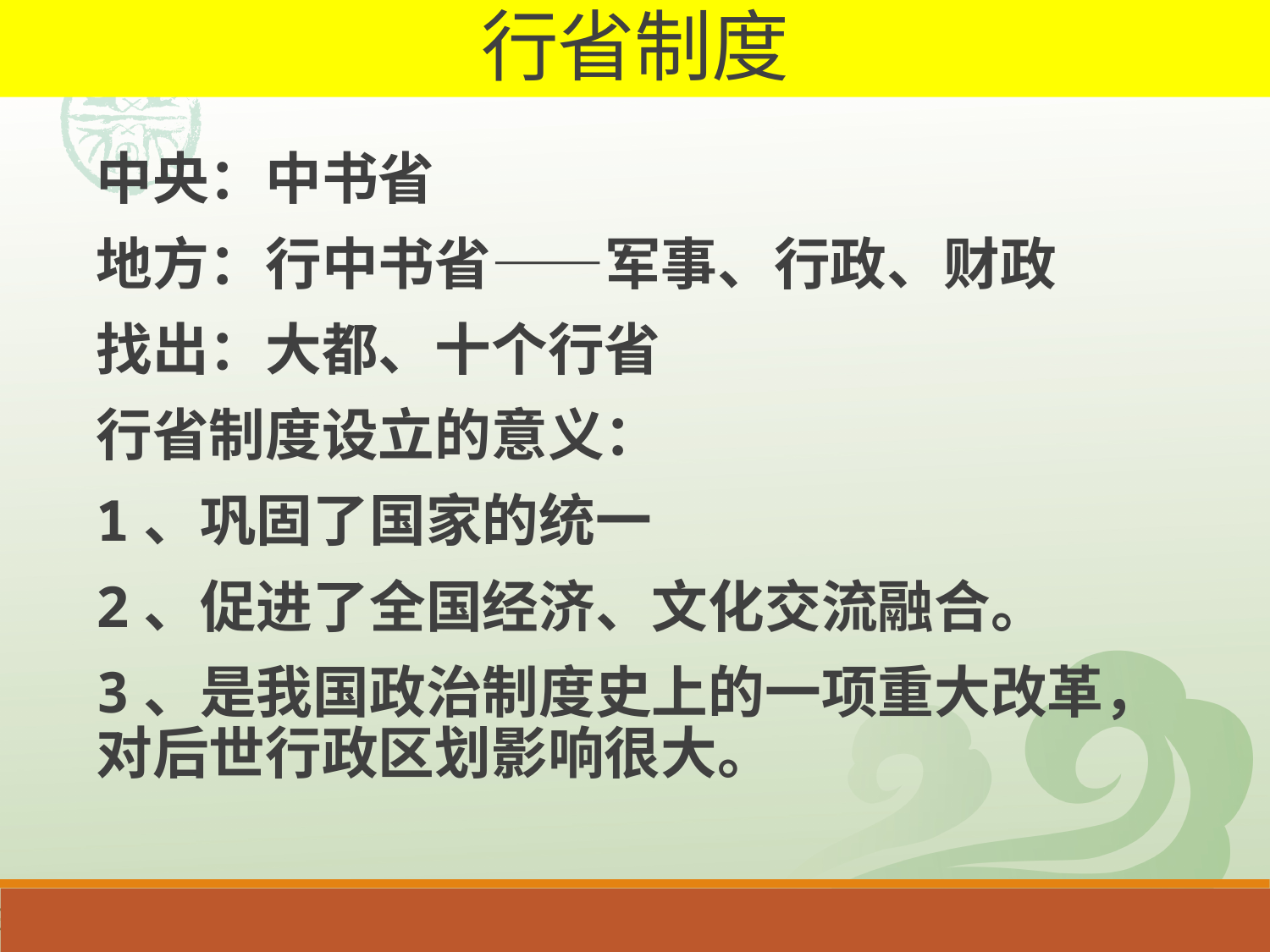

行省制度
中央：中书省
地方：行中书省——军事、行政、财政
找出：大都、十个行省
行省制度设立的意义：
1、巩固了国家的统一
2、促进了全国经济、文化交流融合。
3、是我国政治制度史上的一项重大改革，对后世行政区划影响很大。